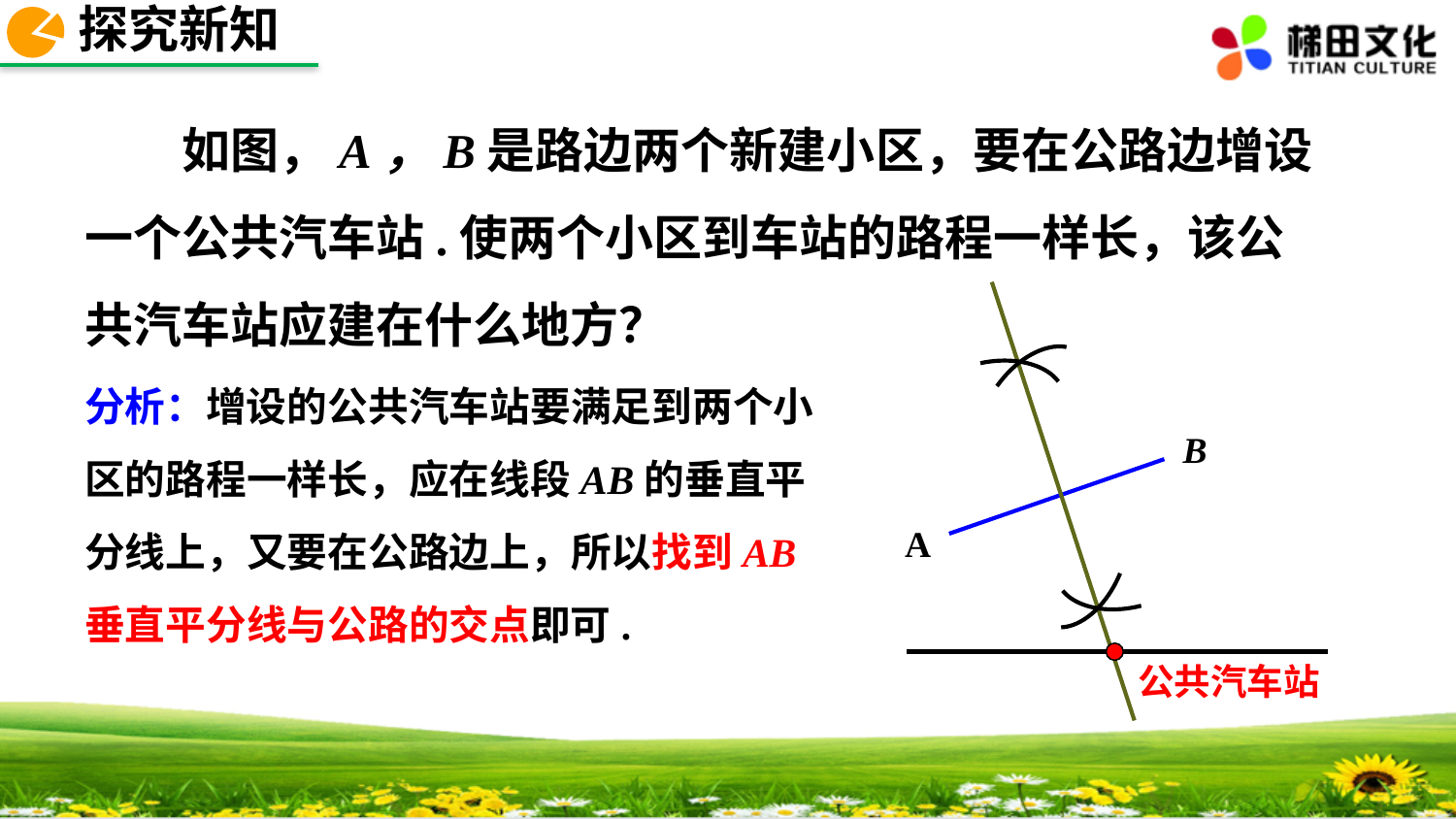

探究新知

         如图，A，B是路边两个新建小区，要在公路边增设一个公共汽车站.使两个小区到车站的路程一样长，该公共汽车站应建在什么地方？
分析：增设的公共汽车站要满足到两个小区的路程一样长，应在线段AB的垂直平分线上，又要在公路边上，所以找到AB垂直平分线与公路的交点即可.

B

A

公共汽车站